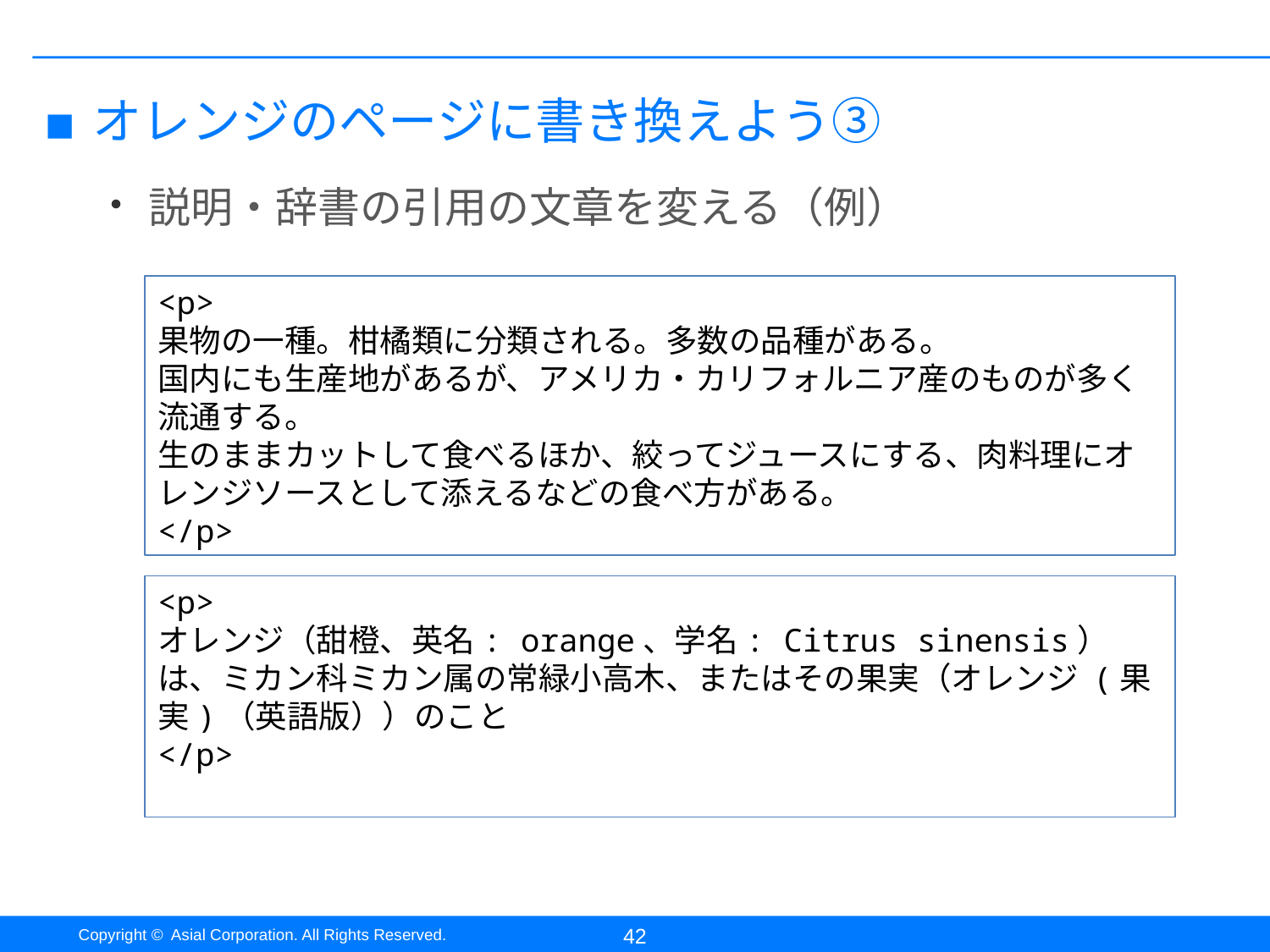

#

オレンジのページに書き換えよう③
説明・辞書の引用の文章を変える（例）

<p>
果物の一種。柑橘類に分類される。多数の品種がある。
国内にも生産地があるが、アメリカ・カリフォルニア産のものが多く流通する。
生のままカットして食べるほか、絞ってジュースにする、肉料理にオレンジソースとして添えるなどの食べ方がある。
</p>
<p>
オレンジ（甜橙、英名: orange、学名: Citrus sinensis）は、ミカン科ミカン属の常緑小高木、またはその果実（オレンジ (果実)（英語版））のこと
</p>

42